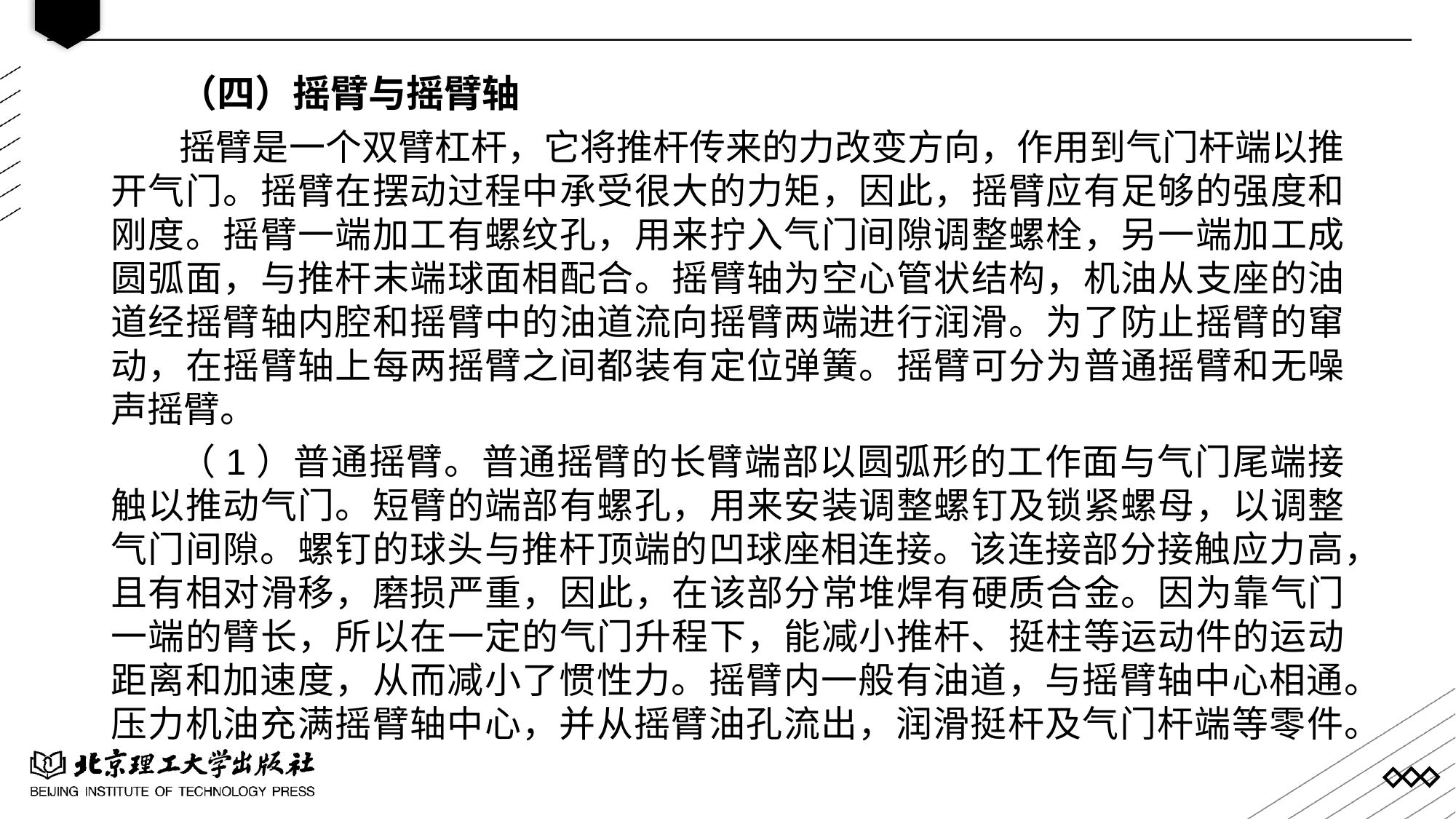

（四）摇臂与摇臂轴
摇臂是一个双臂杠杆，它将推杆传来的力改变方向，作用到气门杆端以推开气门。摇臂在摆动过程中承受很大的力矩，因此，摇臂应有足够的强度和刚度。摇臂一端加工有螺纹孔，用来拧入气门间隙调整螺栓，另一端加工成圆弧面，与推杆末端球面相配合。摇臂轴为空心管状结构，机油从支座的油道经摇臂轴内腔和摇臂中的油道流向摇臂两端进行润滑。为了防止摇臂的窜动，在摇臂轴上每两摇臂之间都装有定位弹簧。摇臂可分为普通摇臂和无噪声摇臂。
（1）普通摇臂。普通摇臂的长臂端部以圆弧形的工作面与气门尾端接触以推动气门。短臂的端部有螺孔，用来安装调整螺钉及锁紧螺母，以调整气门间隙。螺钉的球头与推杆顶端的凹球座相连接。该连接部分接触应力高，且有相对滑移，磨损严重，因此，在该部分常堆焊有硬质合金。因为靠气门一端的臂长，所以在一定的气门升程下，能减小推杆、挺柱等运动件的运动距离和加速度，从而减小了惯性力。摇臂内一般有油道，与摇臂轴中心相通。压力机油充满摇臂轴中心，并从摇臂油孔流出，润滑挺杆及气门杆端等零件。